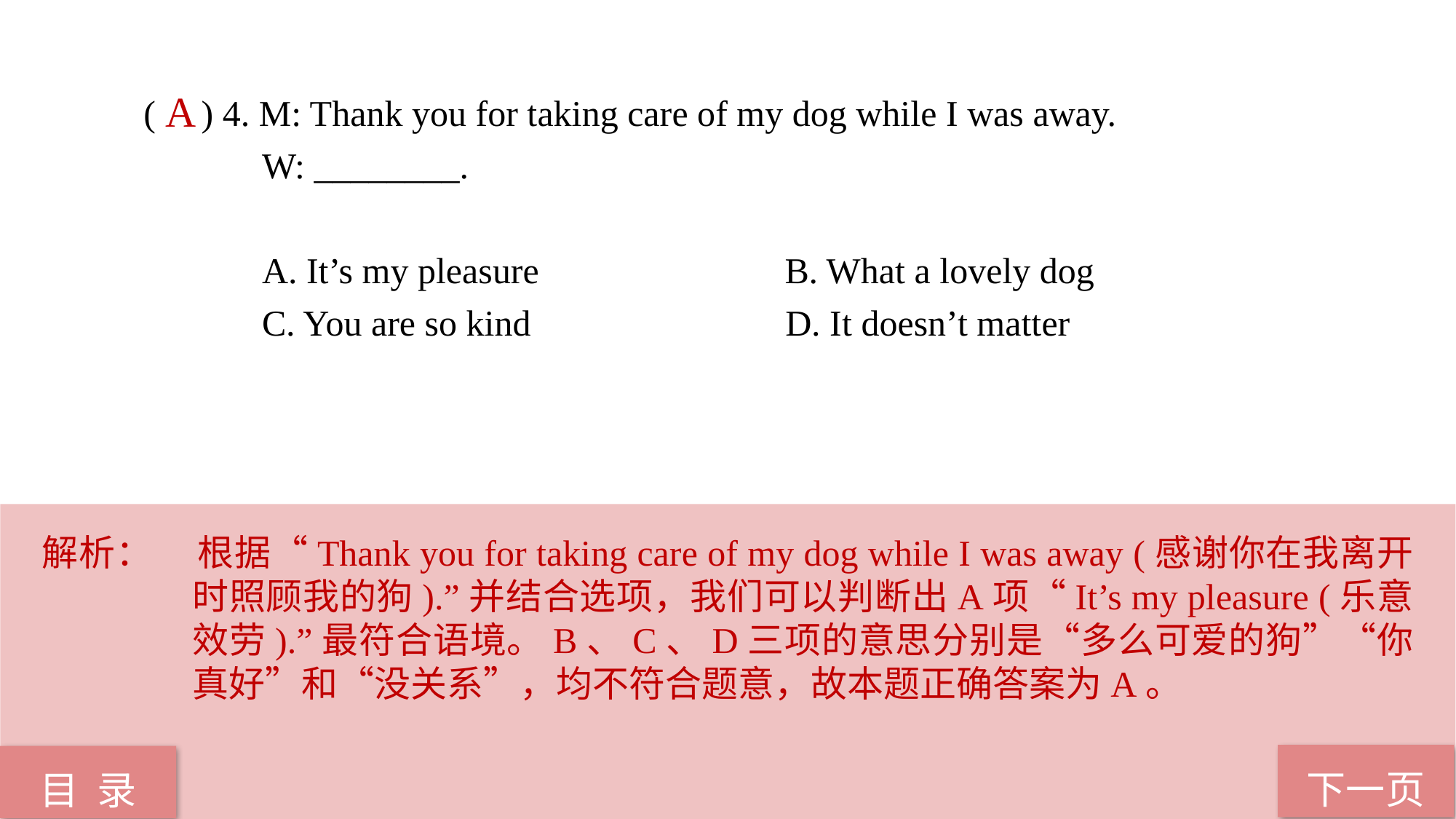

(     ) 4. M: Thank you for taking care of my dog while I was away.
             W: ________.

             A. It’s my pleasure                           B. What a lovely dog
             C. You are so kind                            D. It doesn’t matter
A
解析：    	根据“Thank you for taking care of my dog while I was away (感谢你在我离开时照顾我的狗).”并结合选项，我们可以判断出A项“It’s my pleasure (乐意效劳).”最符合语境。B、C、D三项的意思分别是“多么可爱的狗”“你真好”和“没关系”，均不符合题意，故本题正确答案为A。